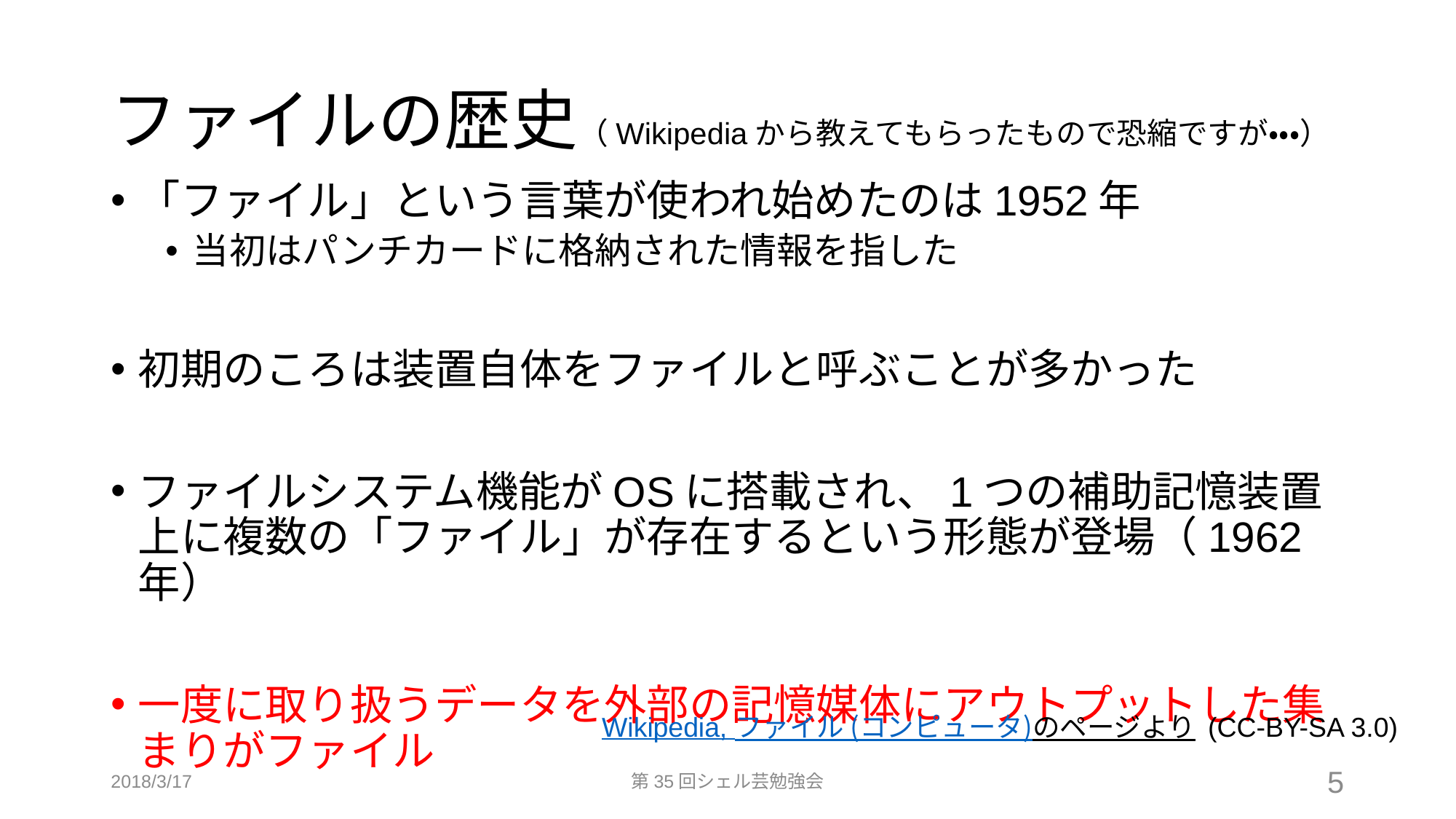

# ファイルの歴史（Wikipediaから教えてもらったもので恐縮ですが・・・）
「ファイル」という言葉が使われ始めたのは1952年
当初はパンチカードに格納された情報を指した

初期のころは装置自体をファイルと呼ぶことが多かった

ファイルシステム機能がOSに搭載され、1つの補助記憶装置上に複数の「ファイル」が存在するという形態が登場（1962年）

一度に取り扱うデータを外部の記憶媒体にアウトプットした集まりがファイル
Wikipedia, ファイル (コンピュータ)のページより (CC-BY-SA 3.0)
2018/3/17
第35回シェル芸勉強会
5